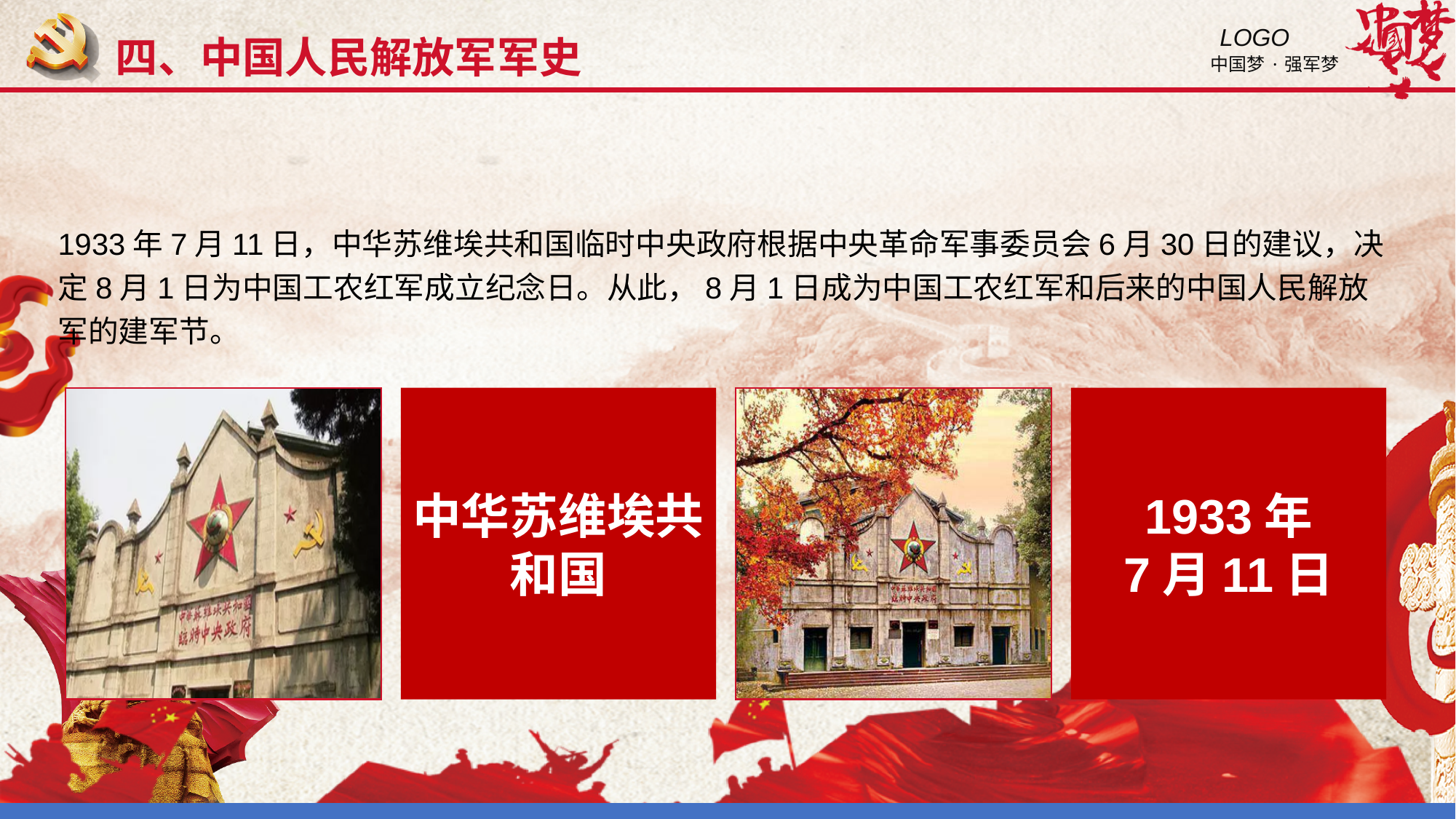

1933年7月11日，中华苏维埃共和国临时中央政府根据中央革命军事委员会6月30日的建议，决定8月1日为中国工农红军成立纪念日。从此，8月1日成为中国工农红军和后来的中国人民解放军的建军节。

中华苏维埃共和国

1933年
7月11日